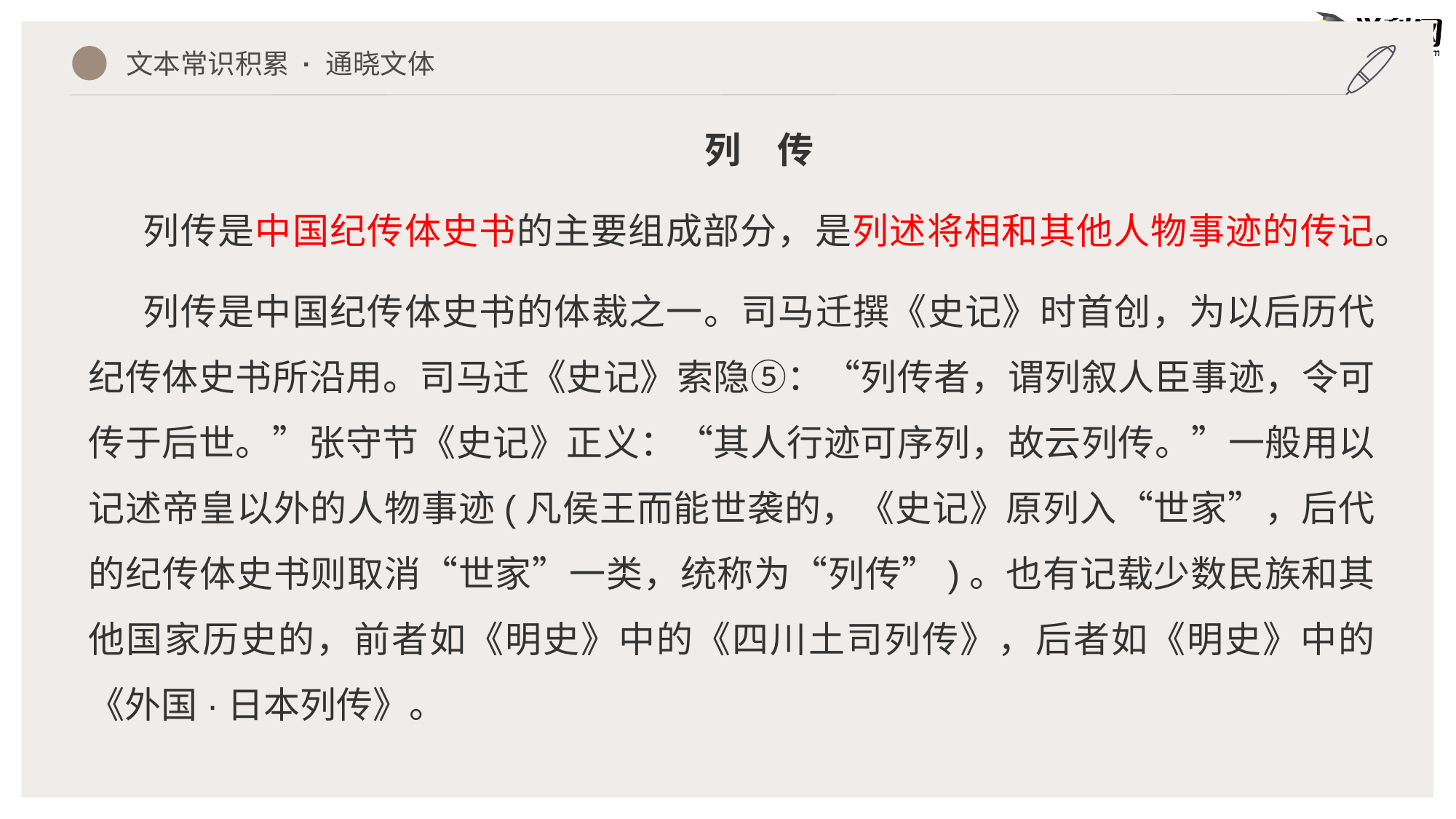

列　传
列传是中国纪传体史书的主要组成部分，是列述将相和其他人物事迹的传记。
列传是中国纪传体史书的体裁之一。司马迁撰《史记》时首创，为以后历代纪传体史书所沿用。司马迁《史记》索隐⑤：“列传者，谓列叙人臣事迹，令可传于后世。”张守节《史记》正义：“其人行迹可序列，故云列传。”一般用以记述帝皇以外的人物事迹(凡侯王而能世袭的，《史记》原列入“世家”，后代的纪传体史书则取消“世家”一类，统称为“列传”)。也有记载少数民族和其他国家历史的，前者如《明史》中的《四川土司列传》，后者如《明史》中的《外国·日本列传》。
文本常识积累 · 通晓文体